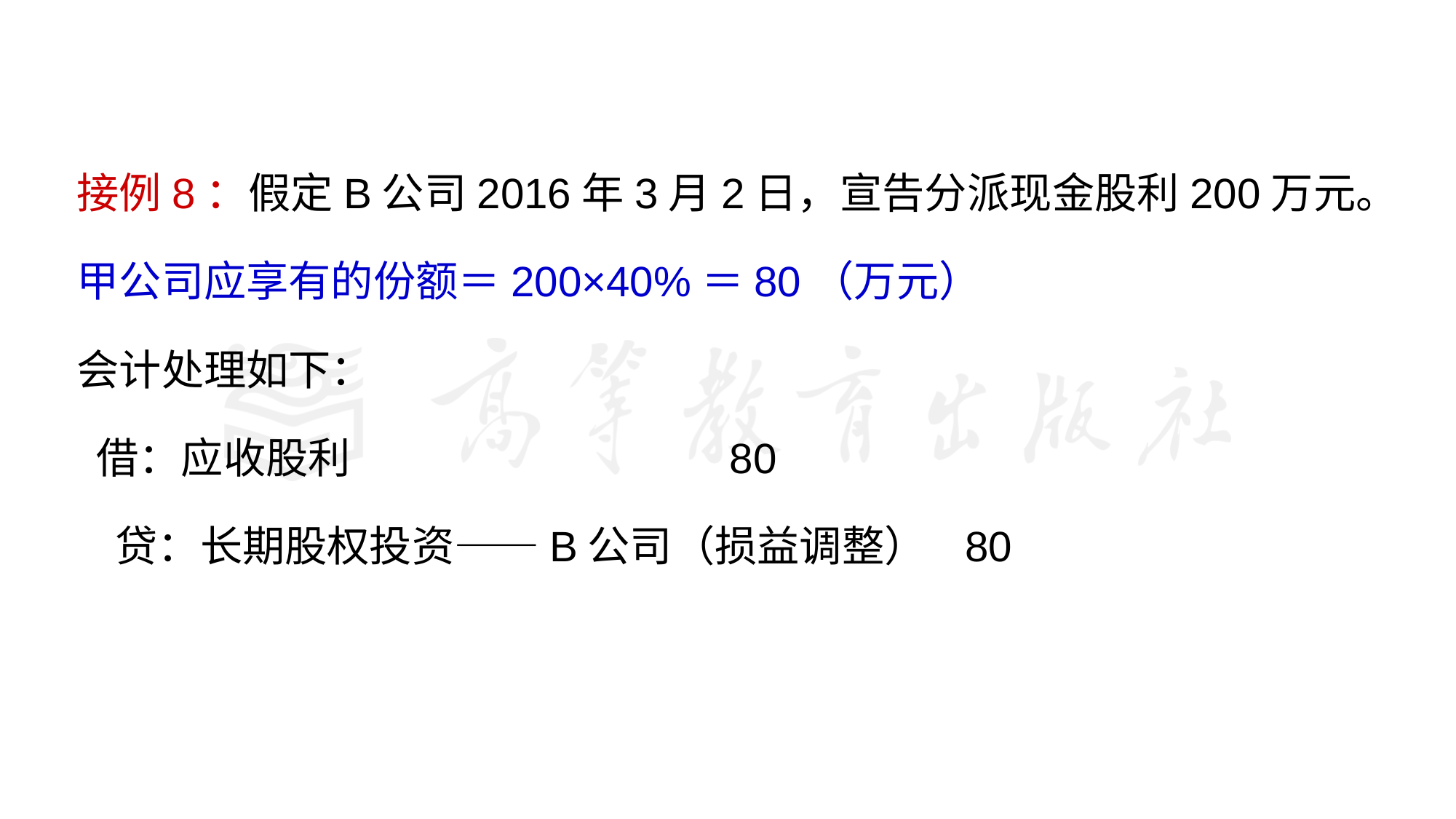

接例8：假定B公司2016年3月2日，宣告分派现金股利200万元。
甲公司应享有的份额＝200×40%＝80（万元）
会计处理如下：
 借：应收股利                                       80
   贷：长期股权投资——B公司（损益调整）   80